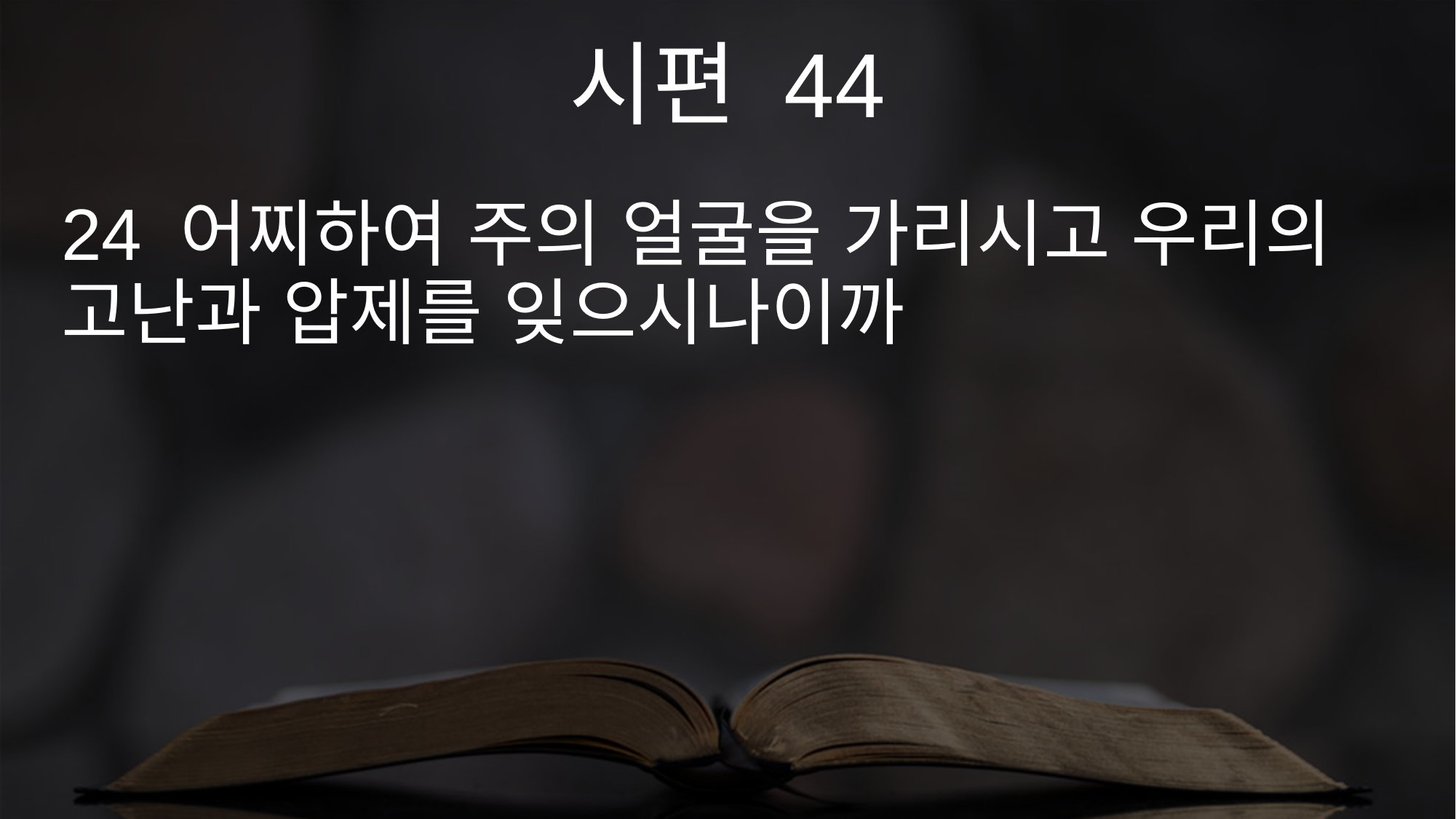

시편 44
24 어찌하여 주의 얼굴을 가리시고 우리의 고난과 압제를 잊으시나이까